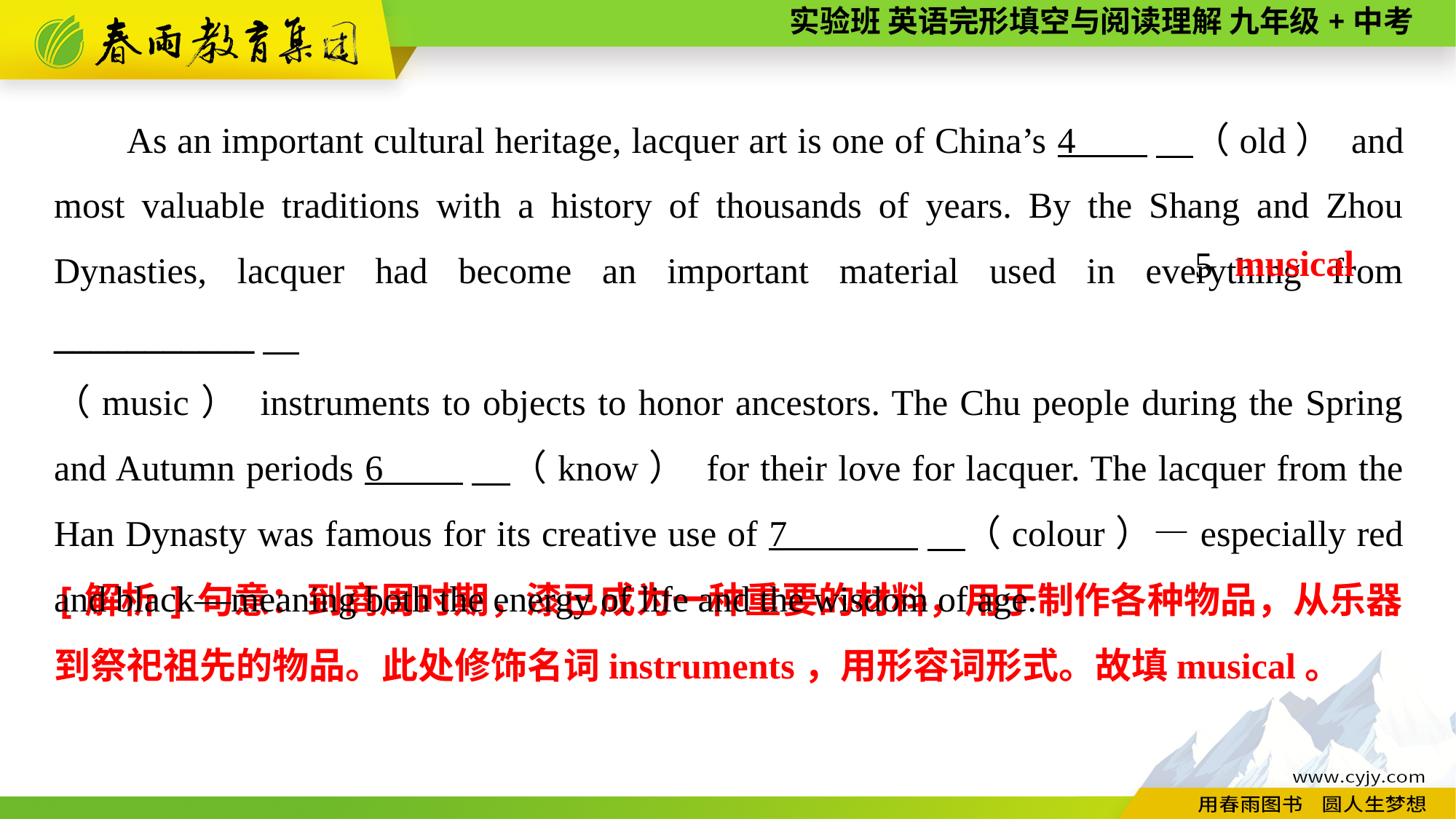

As an important cultural heritage, lacquer art is one of China’s 4       　（old） and most valuable traditions with a history of thousands of years. By the Shang and Zhou Dynasties, lacquer had become an important material used in everything from ___________
（music） instruments to objects to honor ancestors. The Chu people during the Spring and Autumn periods 6       　（know） for their love for lacquer. The lacquer from the Han Dynasty was famous for its creative use of 7            　（colour）—especially red and black—meaning both the energy of life and the wisdom of age.
musical
5
[解析]句意：到商周时期，漆已成为一种重要的材料，用于制作各种物品，从乐器到祭祀祖先的物品。此处修饰名词instruments，用形容词形式。故填musical。